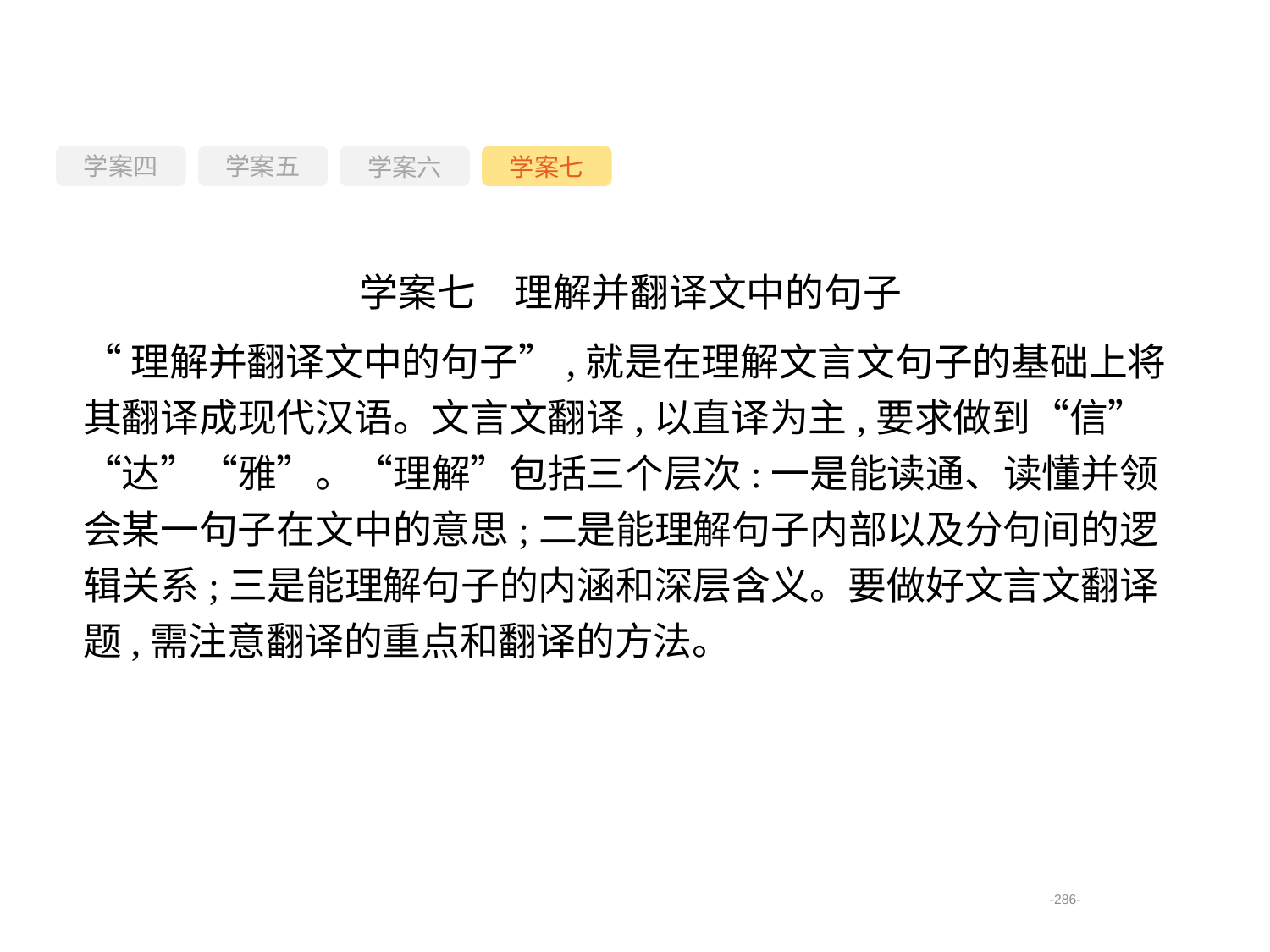

学案四
学案六
学案七
学案五
学案七　理解并翻译文中的句子
“理解并翻译文中的句子”,就是在理解文言文句子的基础上将其翻译成现代汉语。文言文翻译,以直译为主,要求做到“信”“达”“雅”。“理解”包括三个层次:一是能读通、读懂并领会某一句子在文中的意思;二是能理解句子内部以及分句间的逻辑关系;三是能理解句子的内涵和深层含义。要做好文言文翻译题,需注意翻译的重点和翻译的方法。
-286-